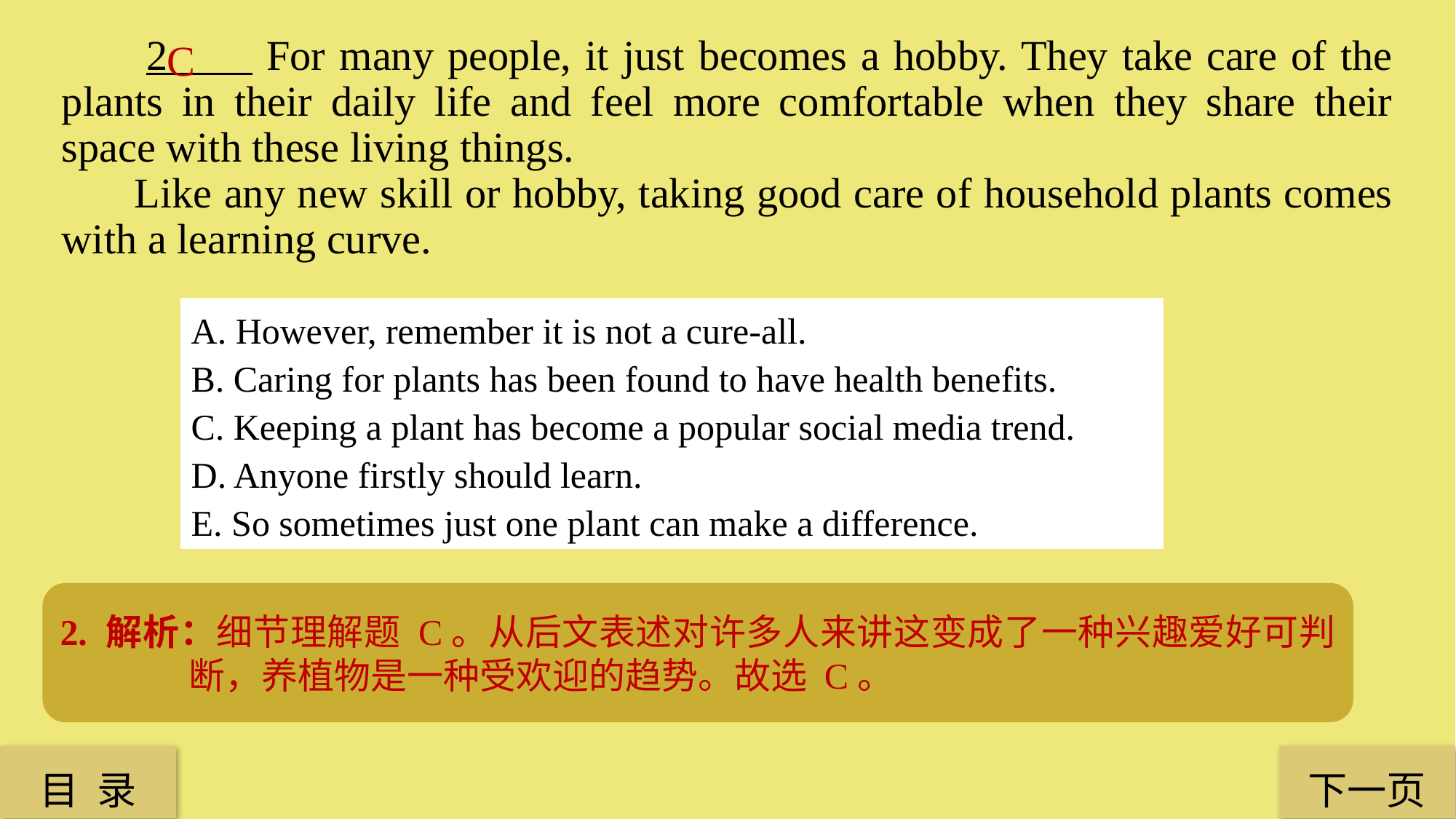

2       For many people, it just becomes a hobby. They take care of the plants in their daily life and feel more comfortable when they share their space with these living things.
      Like any new skill or hobby, taking good care of household plants comes with a learning curve.
C
A. However, remember it is not a cure-all.
B. Caring for plants has been found to have health benefits.
C. Keeping a plant has become a popular social media trend.
D. Anyone firstly should learn.
E. So sometimes just one plant can make a difference.
2. 解析：细节理解题 C。从后文表述对许多人来讲这变成了一种兴趣爱好可判断，养植物是一种受欢迎的趋势。故选 C。